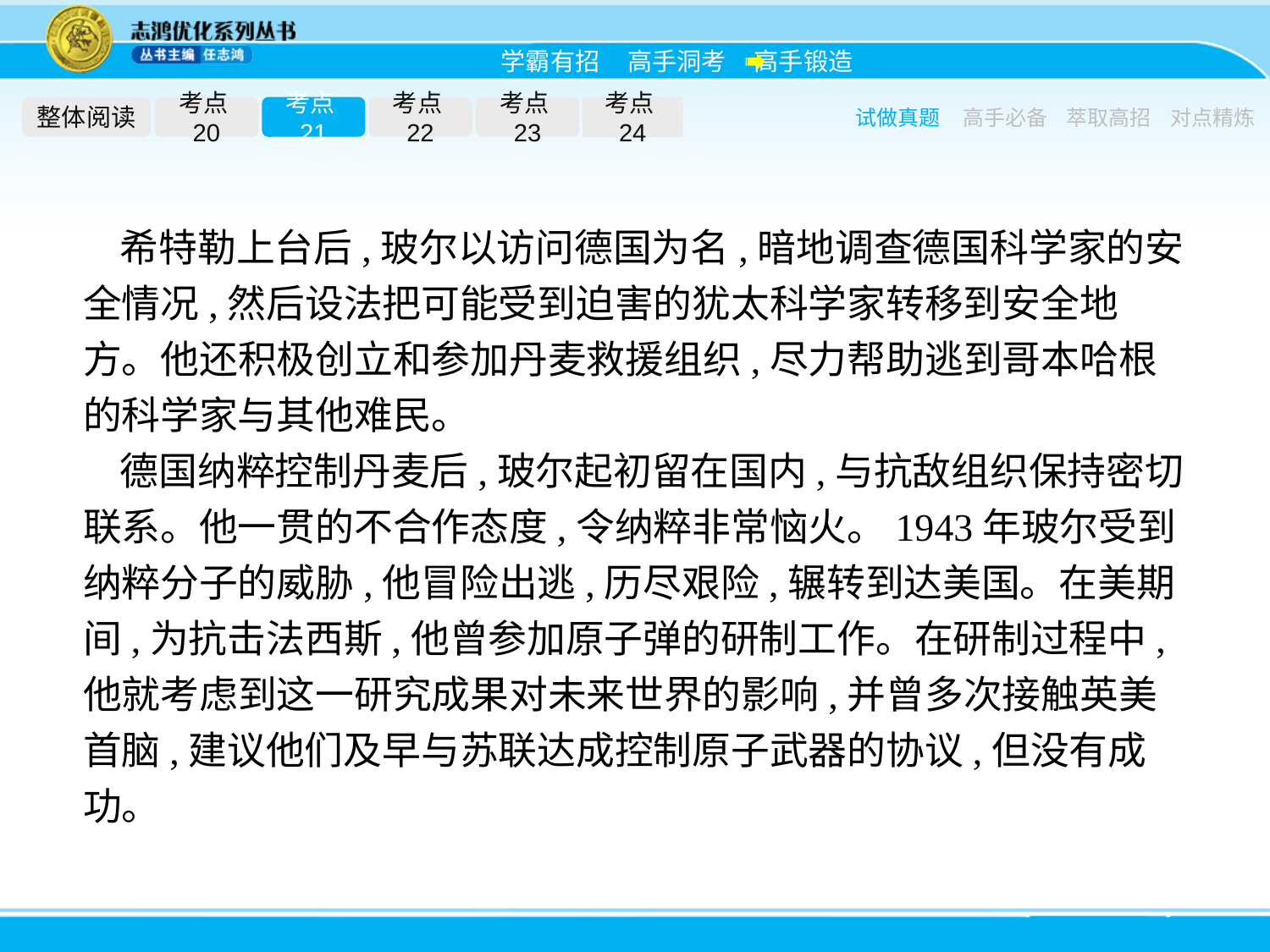

整体阅读
考点20
考点21
考点22
考点23
考点24
试做真题
高手必备
萃取高招
对点精炼
希特勒上台后,玻尔以访问德国为名,暗地调查德国科学家的安全情况,然后设法把可能受到迫害的犹太科学家转移到安全地方。他还积极创立和参加丹麦救援组织,尽力帮助逃到哥本哈根的科学家与其他难民。
德国纳粹控制丹麦后,玻尔起初留在国内,与抗敌组织保持密切联系。他一贯的不合作态度,令纳粹非常恼火。1943年玻尔受到纳粹分子的威胁,他冒险出逃,历尽艰险,辗转到达美国。在美期间,为抗击法西斯,他曾参加原子弹的研制工作。在研制过程中,他就考虑到这一研究成果对未来世界的影响,并曾多次接触英美首脑,建议他们及早与苏联达成控制原子武器的协议,但没有成功。